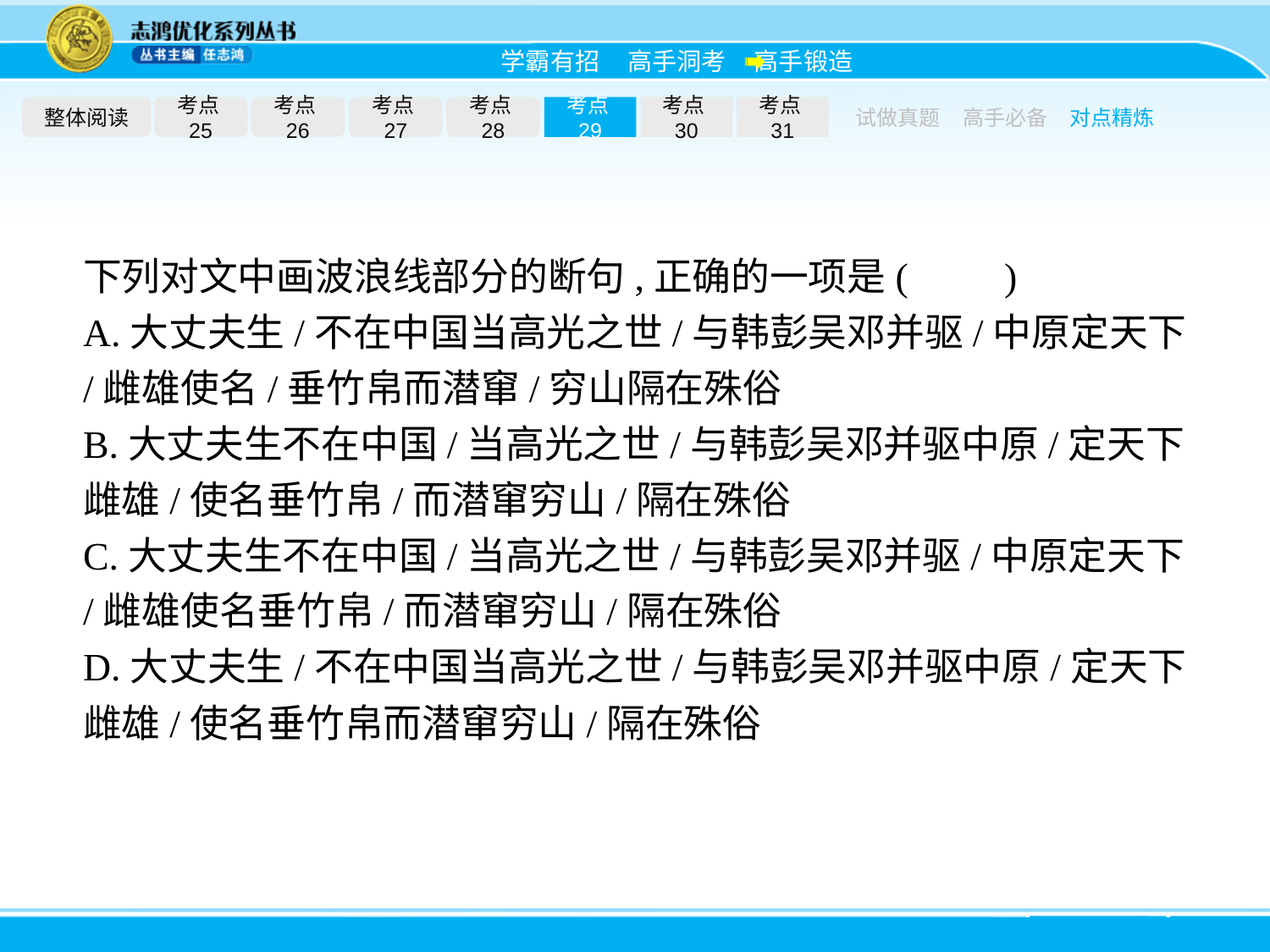

整体阅读
考点25
考点26
考点27
考点28
考点29
考点30
考点31
试做真题
高手必备
对点精炼
下列对文中画波浪线部分的断句,正确的一项是(　　)
A.大丈夫生/不在中国当高光之世/与韩彭吴邓并驱/中原定天下/雌雄使名/垂竹帛而潜窜/穷山隔在殊俗
B.大丈夫生不在中国/当高光之世/与韩彭吴邓并驱中原/定天下雌雄/使名垂竹帛/而潜窜穷山/隔在殊俗
C.大丈夫生不在中国/当高光之世/与韩彭吴邓并驱/中原定天下/雌雄使名垂竹帛/而潜窜穷山/隔在殊俗
D.大丈夫生/不在中国当高光之世/与韩彭吴邓并驱中原/定天下雌雄/使名垂竹帛而潜窜穷山/隔在殊俗